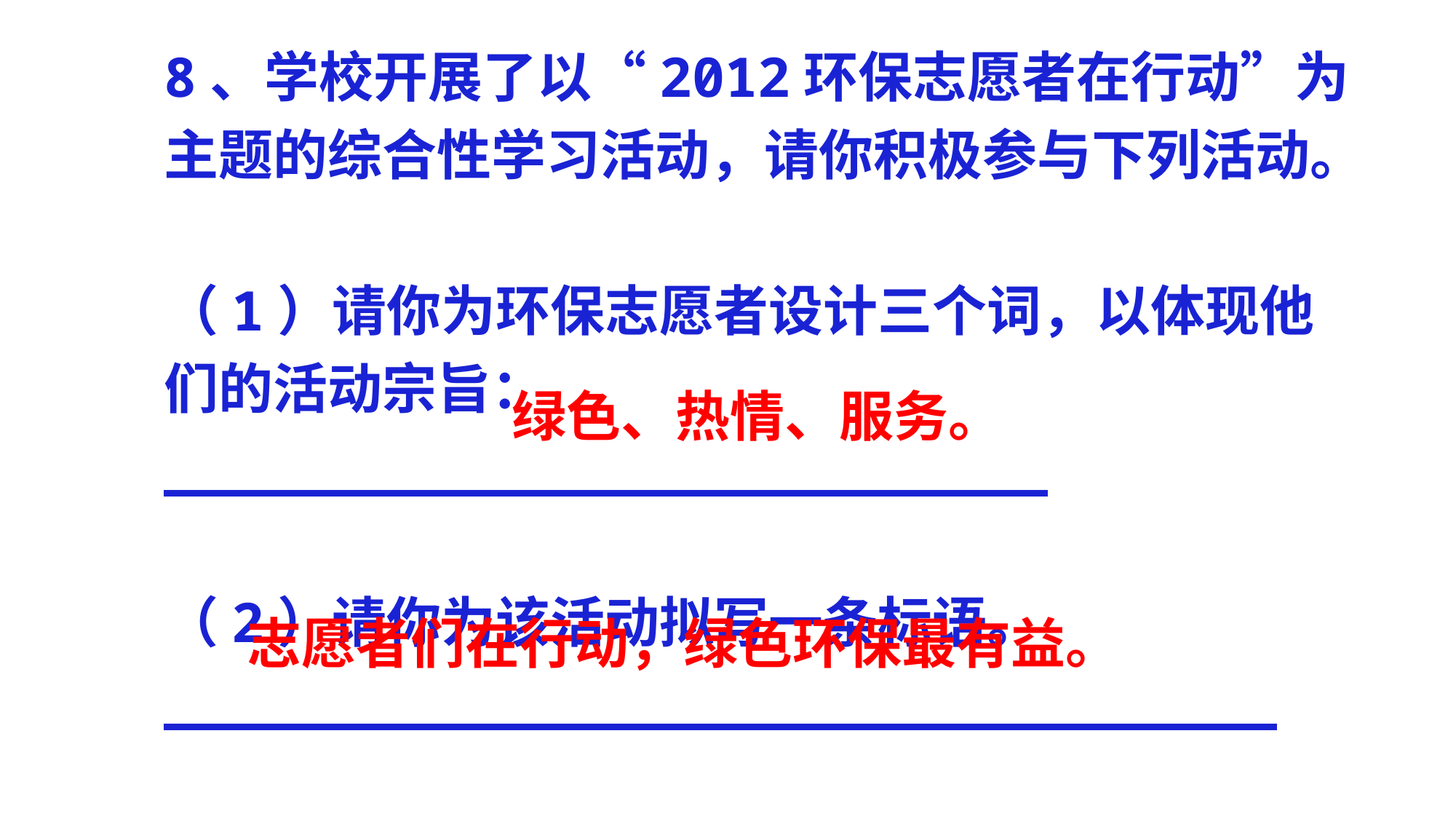

8、学校开展了以“2012环保志愿者在行动”为主题的综合性学习活动，请你积极参与下列活动。

（1）请你为环保志愿者设计三个词，以体现他们的活动宗旨：___________________________

（2）请你为该活动拟写一条标语。
__________________________________
绿色、热情、服务。
志愿者们在行动，绿色环保最有益。